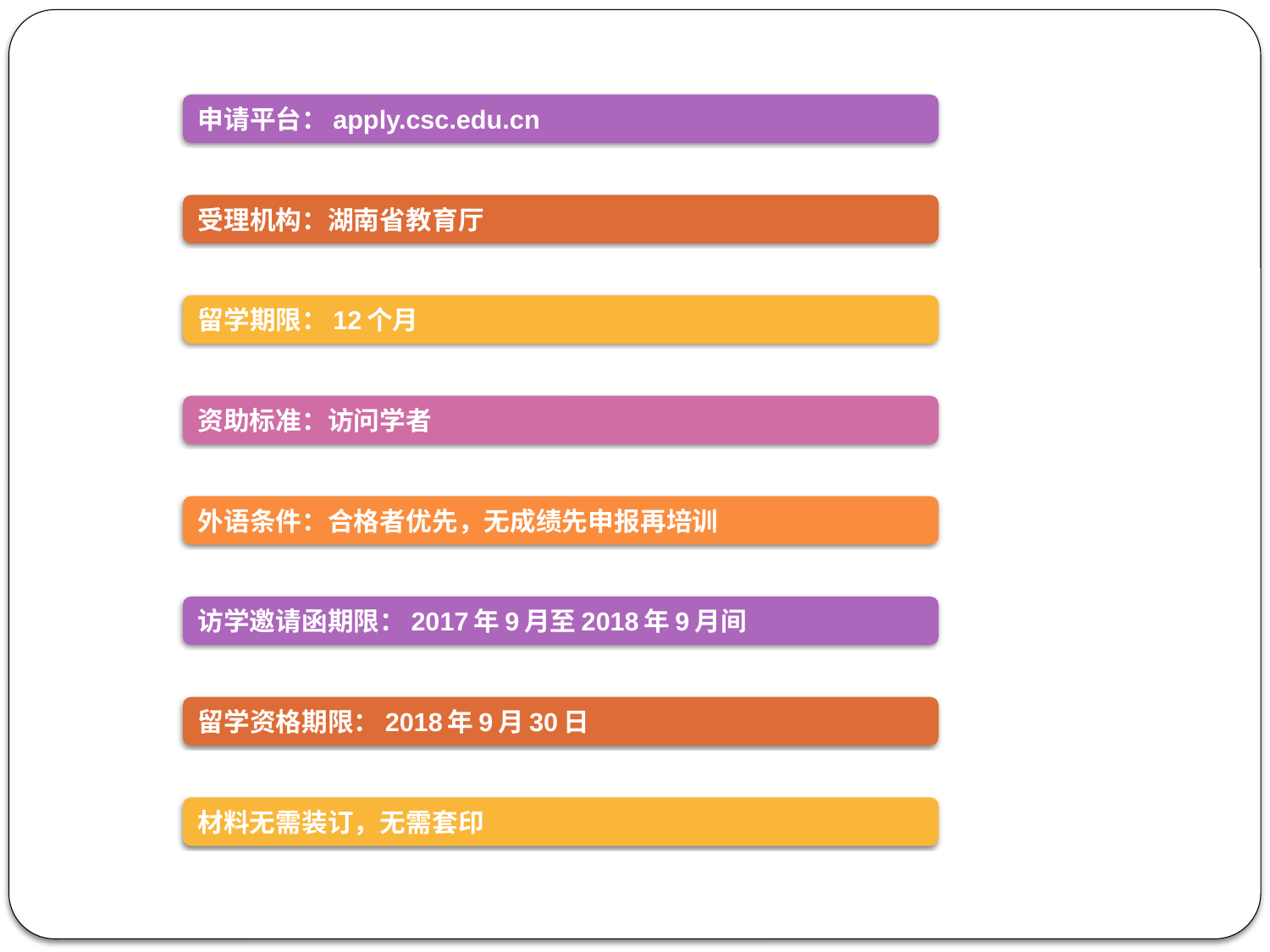

#
申请平台：apply.csc.edu.cn
受理机构：湖南省教育厅
留学期限：12个月
资助标准：访问学者
外语条件：合格者优先，无成绩先申报再培训
访学邀请函期限：2017年9月至2018年9月间
留学资格期限：2018年9月30日
材料无需装订，无需套印